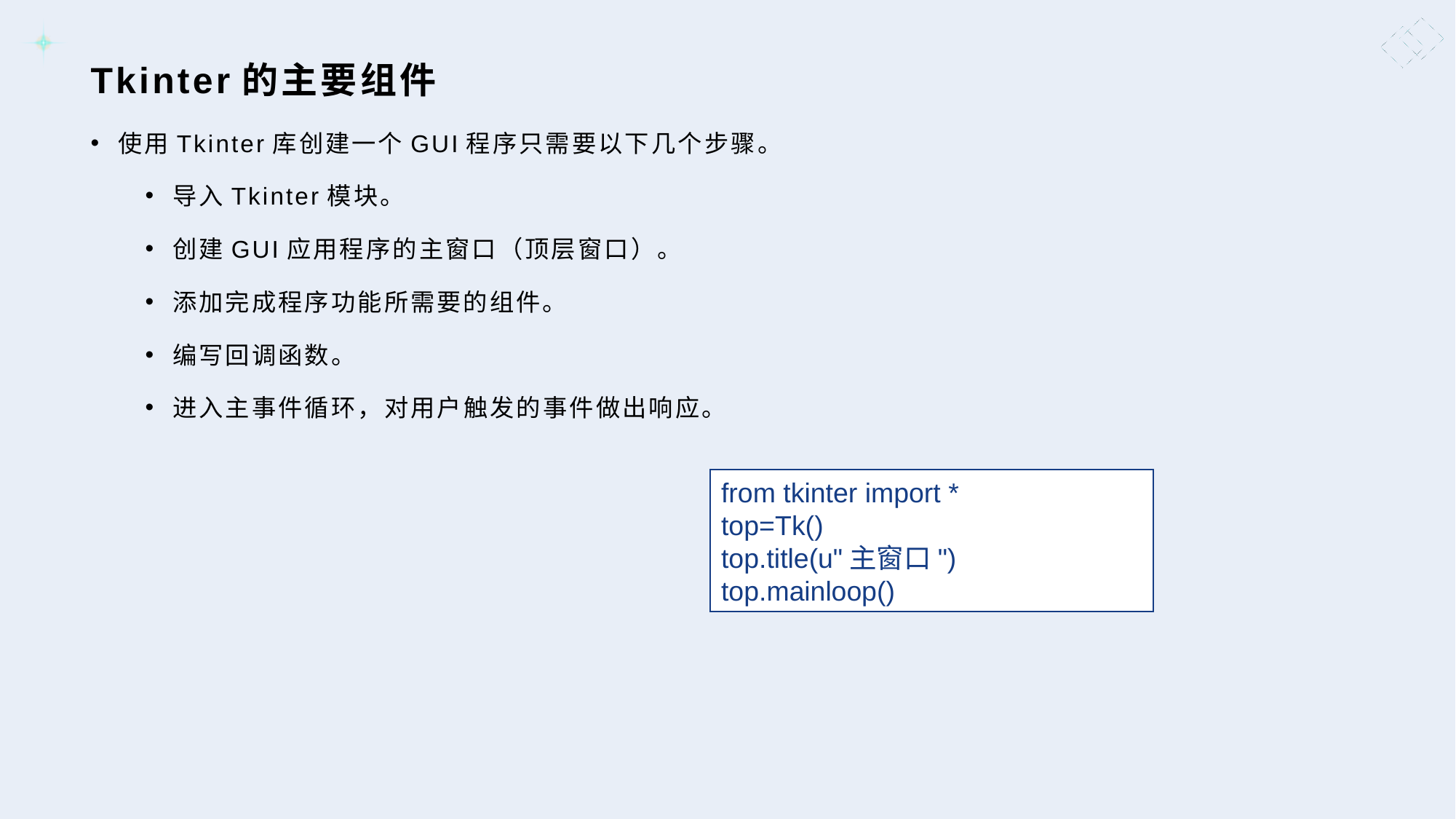

# Tkinter的主要组件
使用Tkinter库创建一个GUI程序只需要以下几个步骤。
导入Tkinter模块。
创建GUI应用程序的主窗口（顶层窗口）。
添加完成程序功能所需要的组件。
编写回调函数。
进入主事件循环，对用户触发的事件做出响应。

from tkinter import *
top=Tk()
top.title(u"主窗口")
top.mainloop()